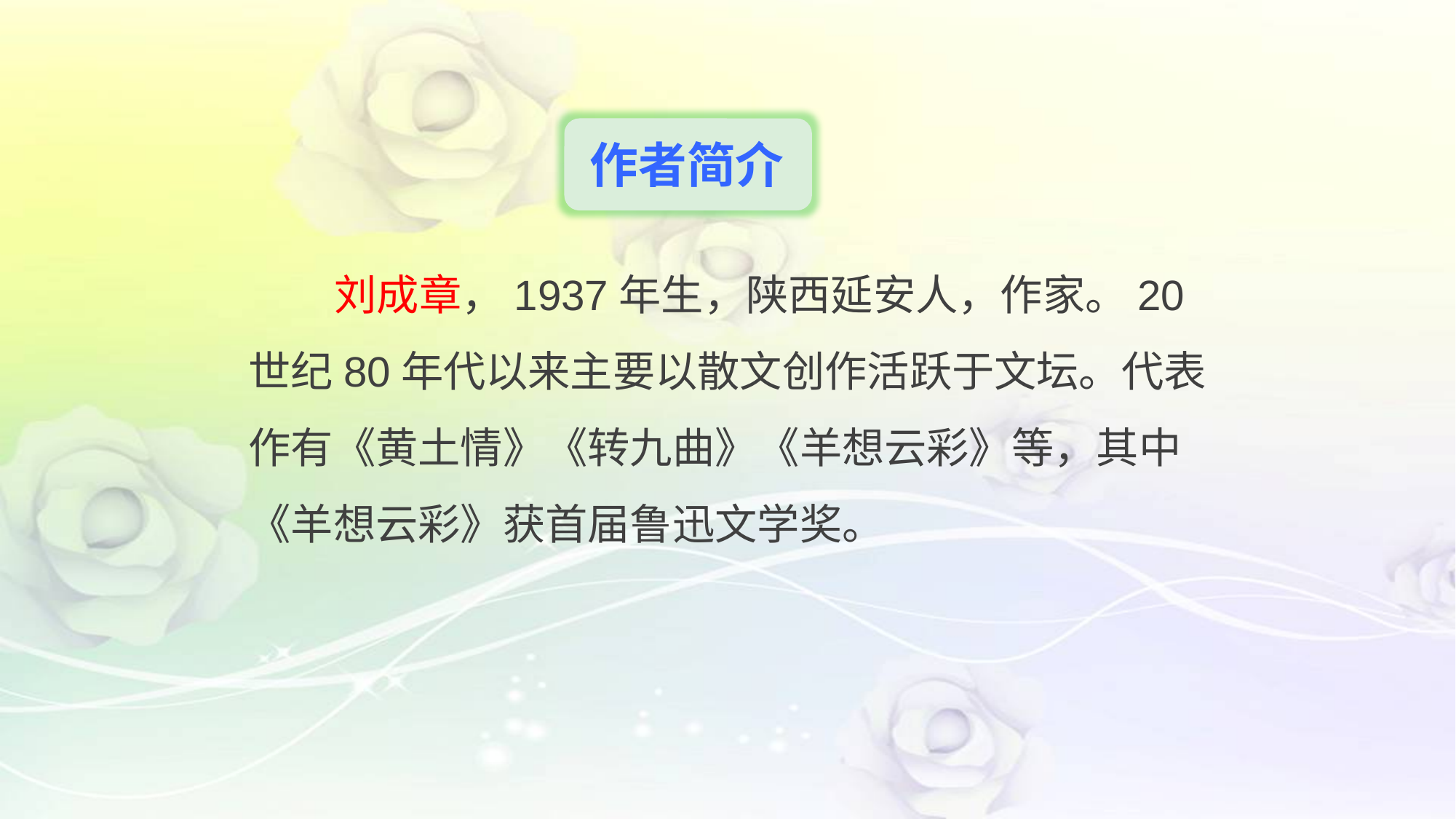

作者简介
刘成章，1937年生，陕西延安人，作家。20世纪80年代以来主要以散文创作活跃于文坛。代表作有《黄土情》《转九曲》《羊想云彩》等，其中《羊想云彩》获首届鲁迅文学奖。